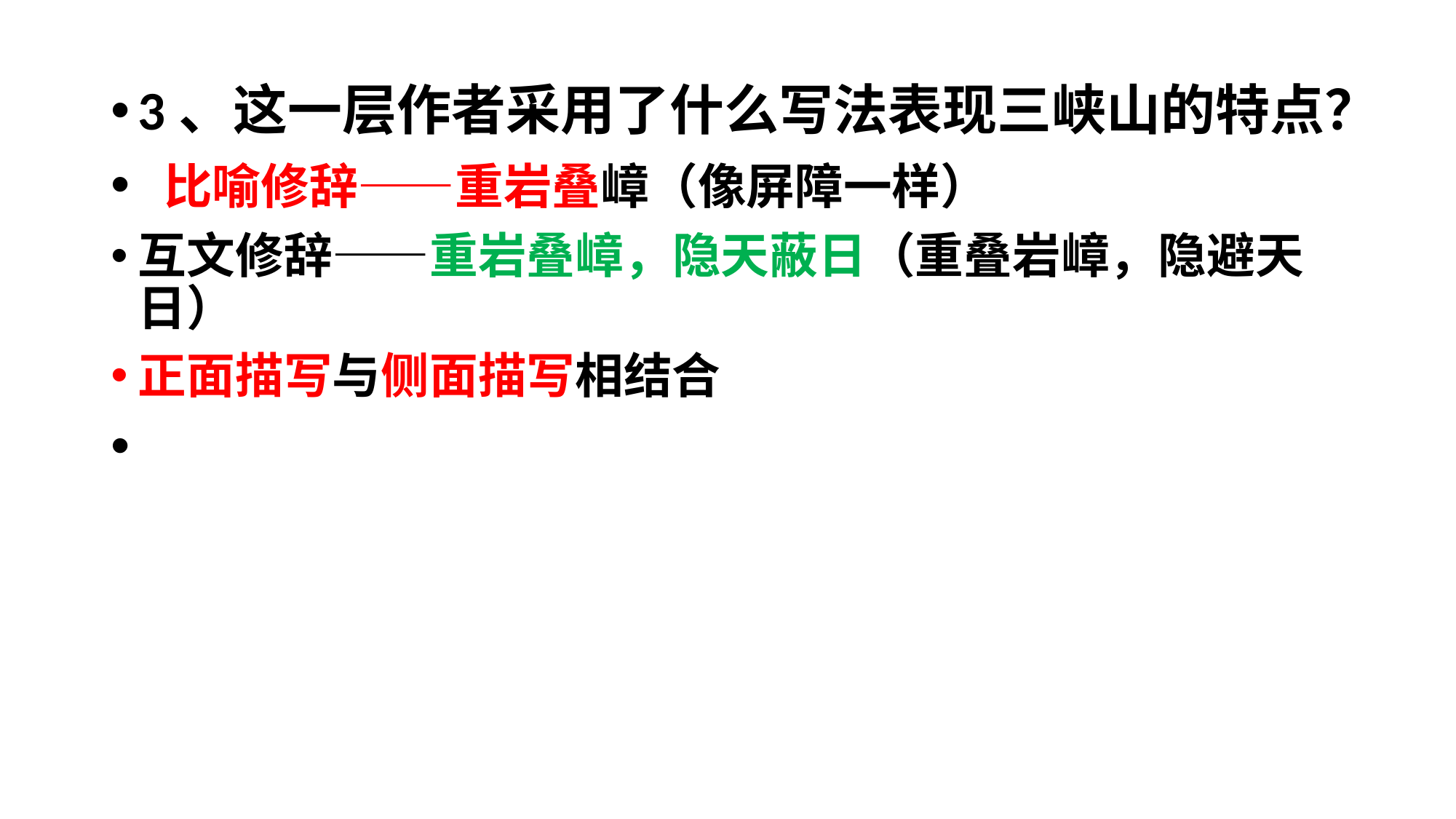

3、这一层作者采用了什么写法表现三峡山的特点？
 比喻修辞——重岩叠嶂（像屏障一样）
互文修辞——重岩叠嶂，隐天蔽日（重叠岩嶂，隐避天日）
正面描写与侧面描写相结合